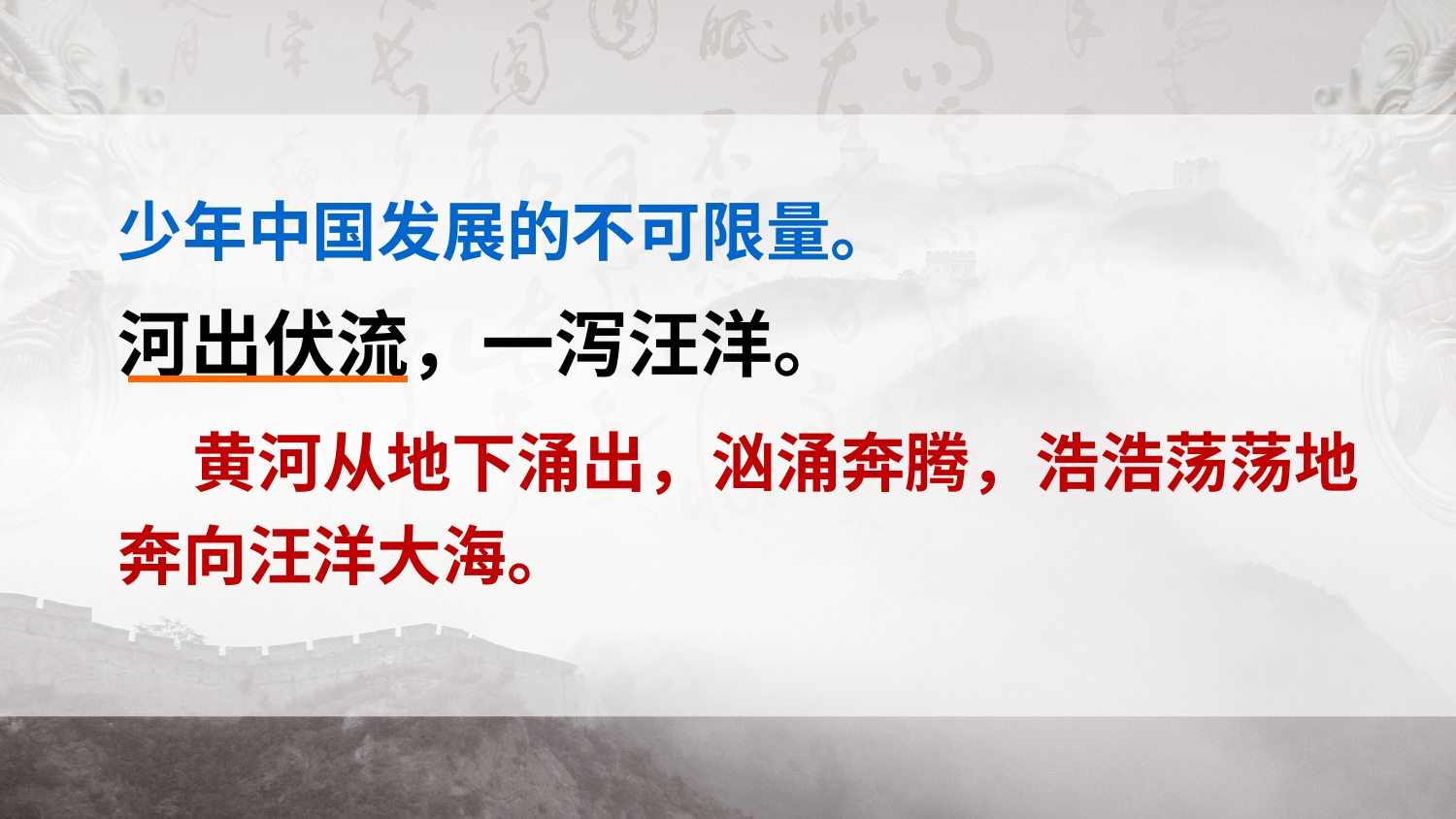

少年中国发展的不可限量。
河出伏流，一泻汪洋。
    黄河从地下涌出，汹涌奔腾，浩浩荡荡地奔向汪洋大海。